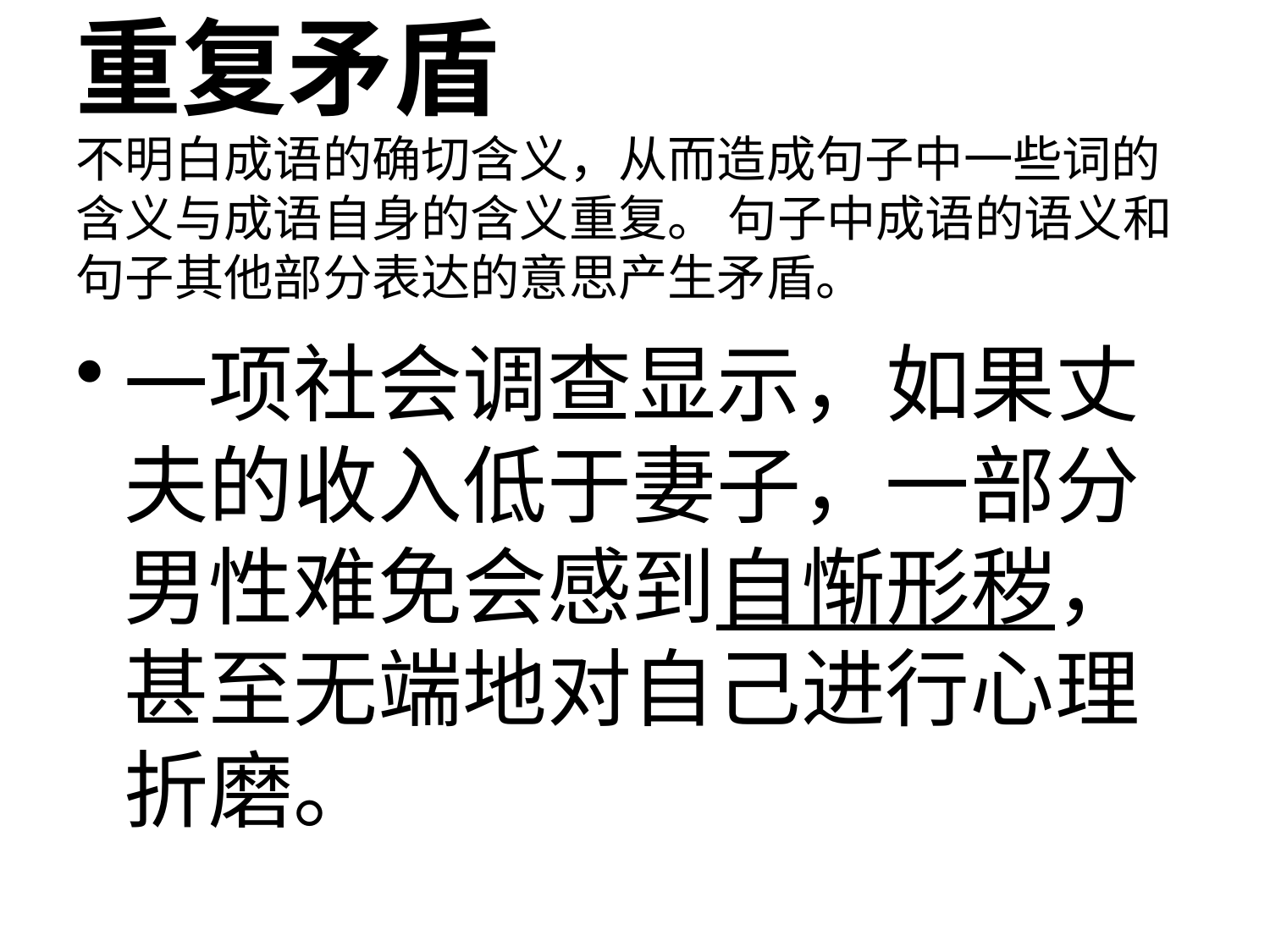

# 重复矛盾 不明白成语的确切含义，从而造成句子中一些词的含义与成语自身的含义重复。 句子中成语的语义和句子其他部分表达的意思产生矛盾。
一项社会调查显示，如果丈夫的收入低于妻子，一部分男性难免会感到自惭形秽，甚至无端地对自己进行心理折磨。